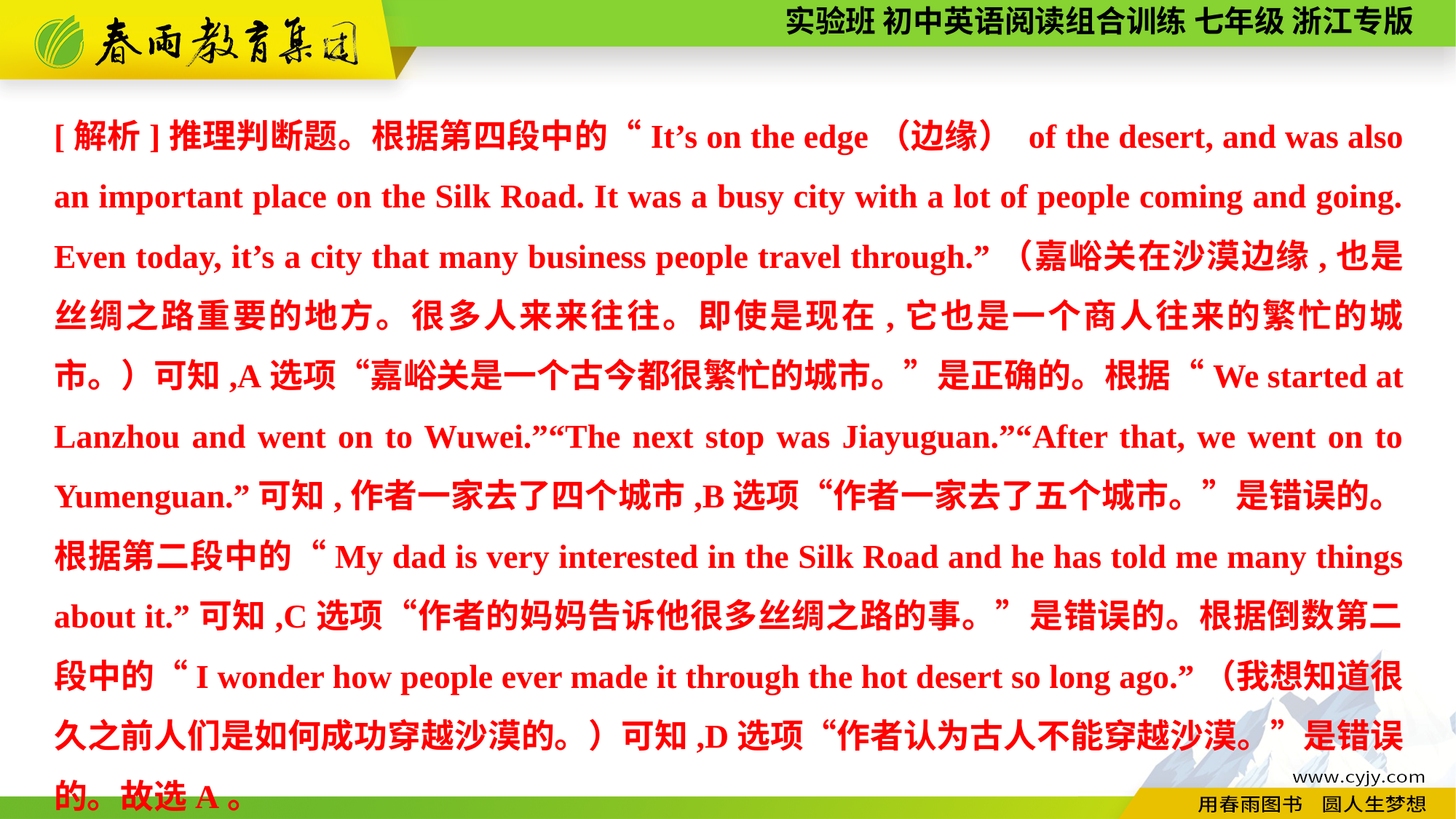

[解析]推理判断题。根据第四段中的“It’s on the edge（边缘） of the desert, and was also an important place on the Silk Road. It was a busy city with a lot of people coming and going. Even today, it’s a city that many business people travel through.”（嘉峪关在沙漠边缘,也是丝绸之路重要的地方。很多人来来往往。即使是现在,它也是一个商人往来的繁忙的城市。）可知,A选项“嘉峪关是一个古今都很繁忙的城市。”是正确的。根据“We started at Lanzhou and went on to Wuwei.”“The next stop was Jiayuguan.”“After that, we went on to Yumenguan.”可知,作者一家去了四个城市,B选项“作者一家去了五个城市。”是错误的。根据第二段中的“My dad is very interested in the Silk Road and he has told me many things about it.”可知,C选项“作者的妈妈告诉他很多丝绸之路的事。”是错误的。根据倒数第二段中的“I wonder how people ever made it through the hot desert so long ago.”（我想知道很久之前人们是如何成功穿越沙漠的。）可知,D选项“作者认为古人不能穿越沙漠。”是错误的。故选A。